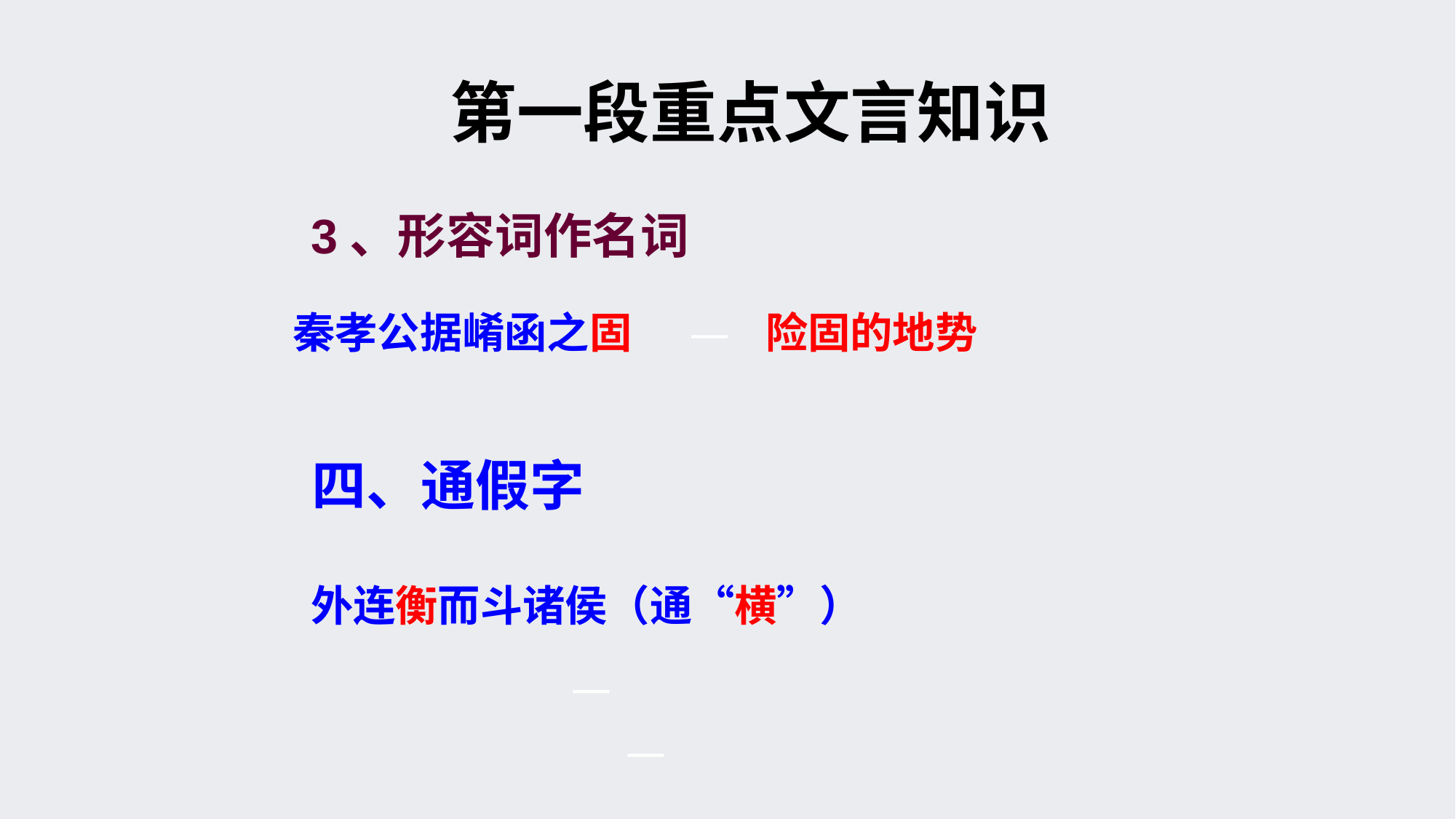

第一段重点文言知识
3、形容词作名词
秦孝公据崤函之固
险固的地势

四、通假字
外连衡而斗诸侯（通“横”）